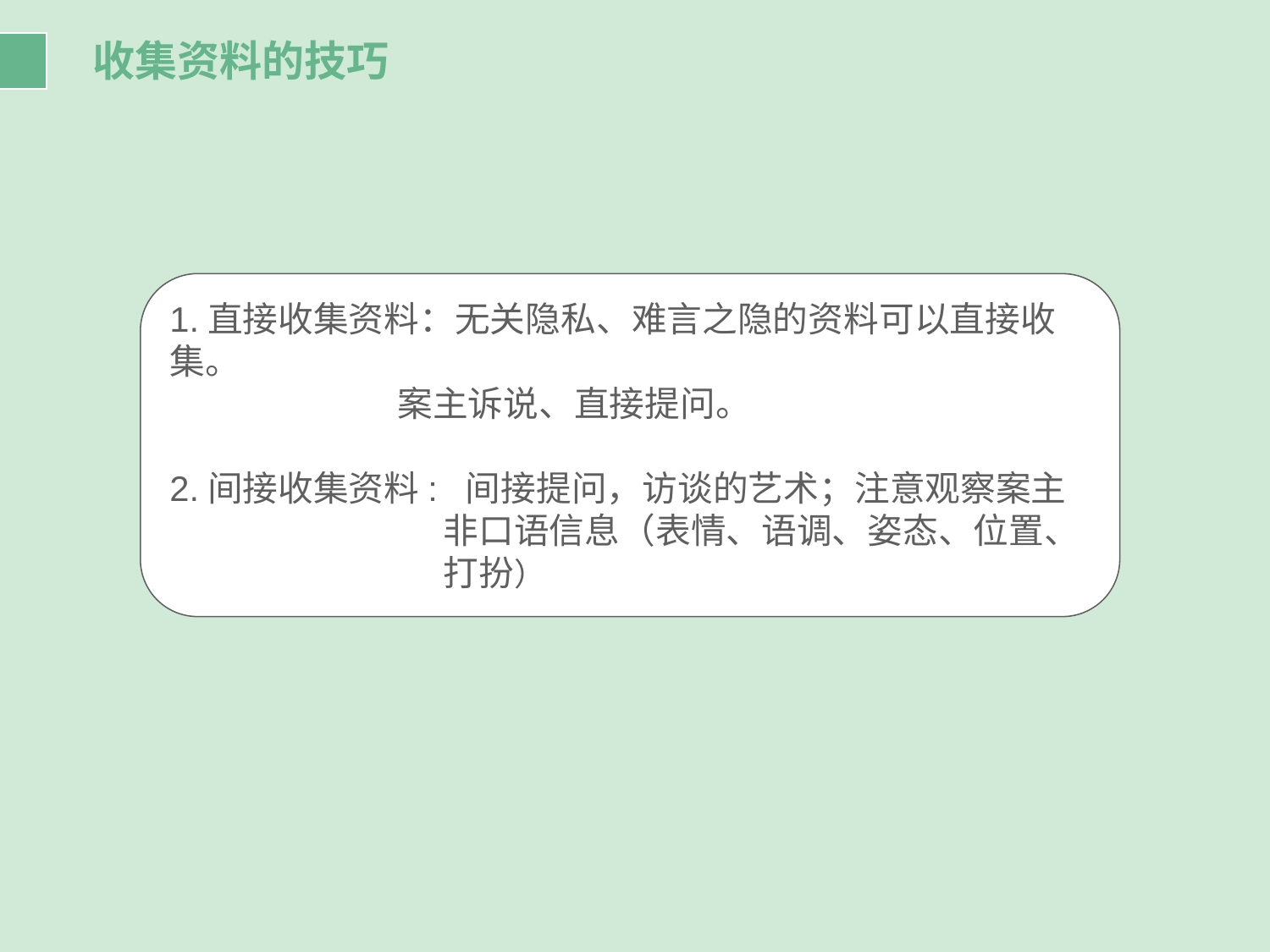

收集资料的技巧

1.直接收集资料：无关隐私、难言之隐的资料可以直接收集。
                            案主诉说、直接提问。

2.间接收集资料:  间接提问，访谈的艺术；注意观察案主非口语信息（表情、语调、姿态、位置、打扮）